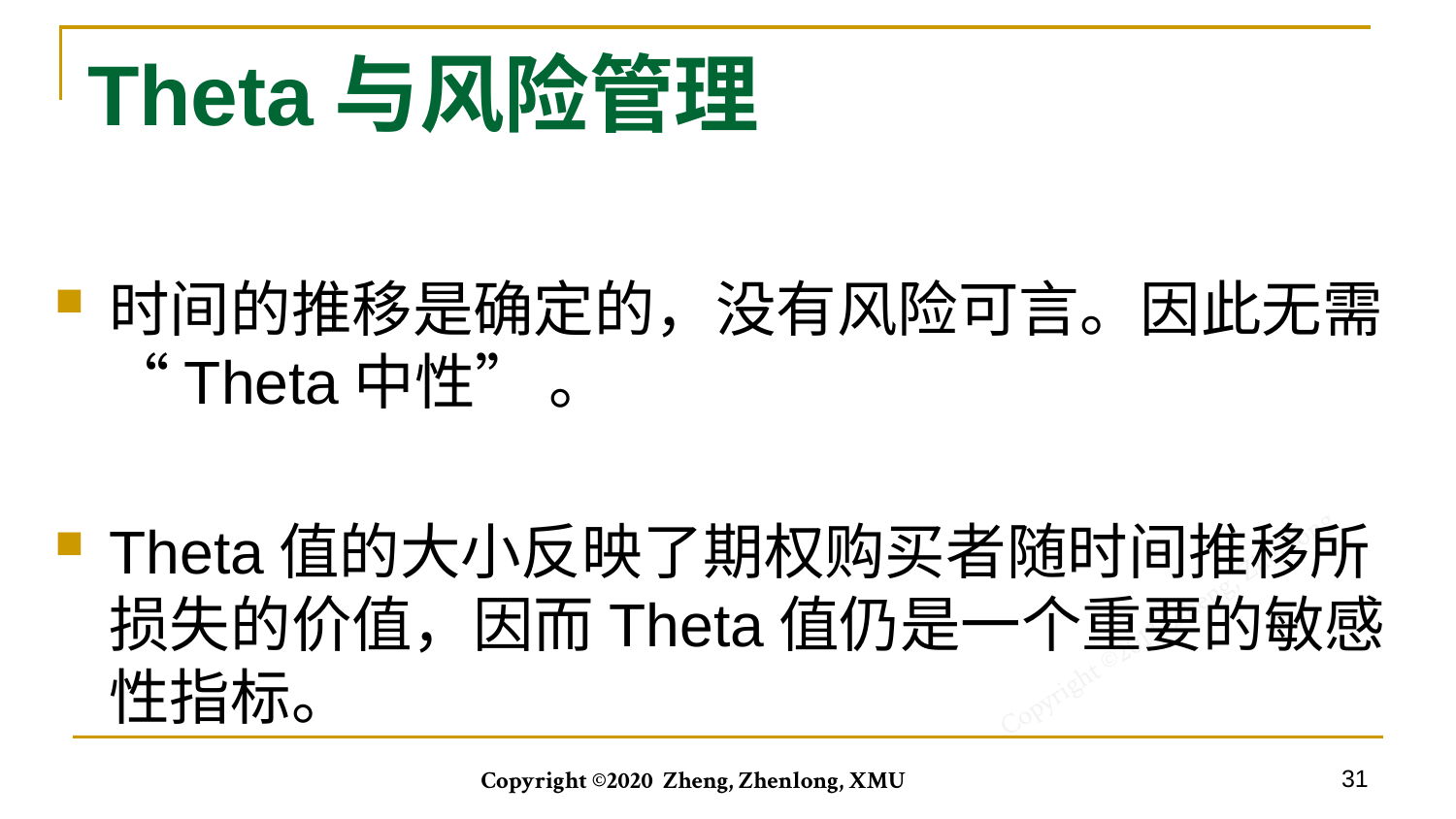

# Theta与风险管理
时间的推移是确定的，没有风险可言。因此无需“Theta中性” 。

Theta值的大小反映了期权购买者随时间推移所损失的价值，因而Theta值仍是一个重要的敏感性指标。
31
Copyright ©2020  Zheng, Zhenlong, XMU